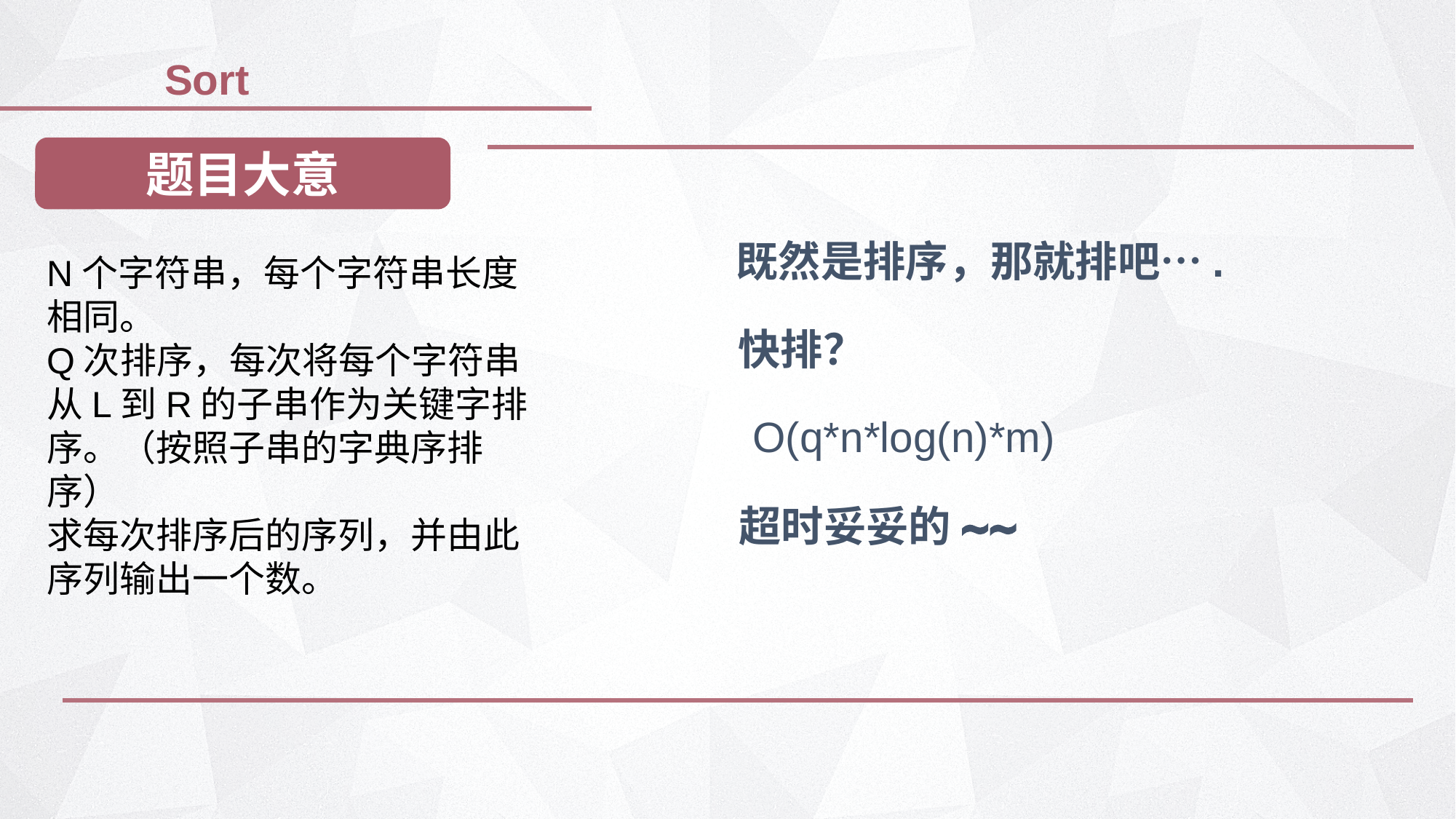

Sort
题目大意
N个字符串，每个字符串长度相同。
Q次排序，每次将每个字符串从L到R的子串作为关键字排序。（按照子串的字典序排序）
求每次排序后的序列，并由此序列输出一个数。
既然是排序，那就排吧….
快排？
O(q*n*log(n)*m)
超时妥妥的~~